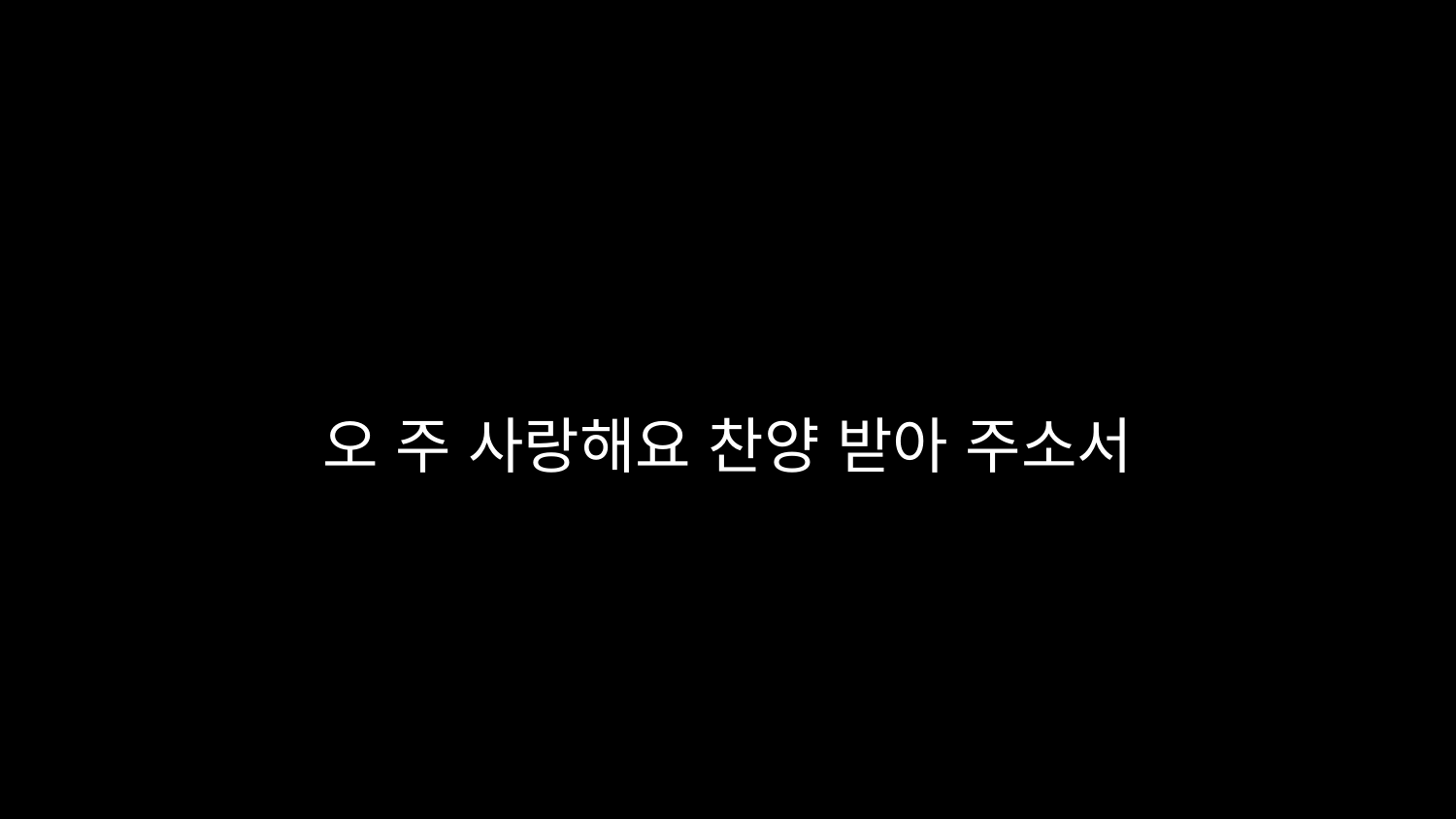

# 오 주 사랑해요 찬양 받아 주소서